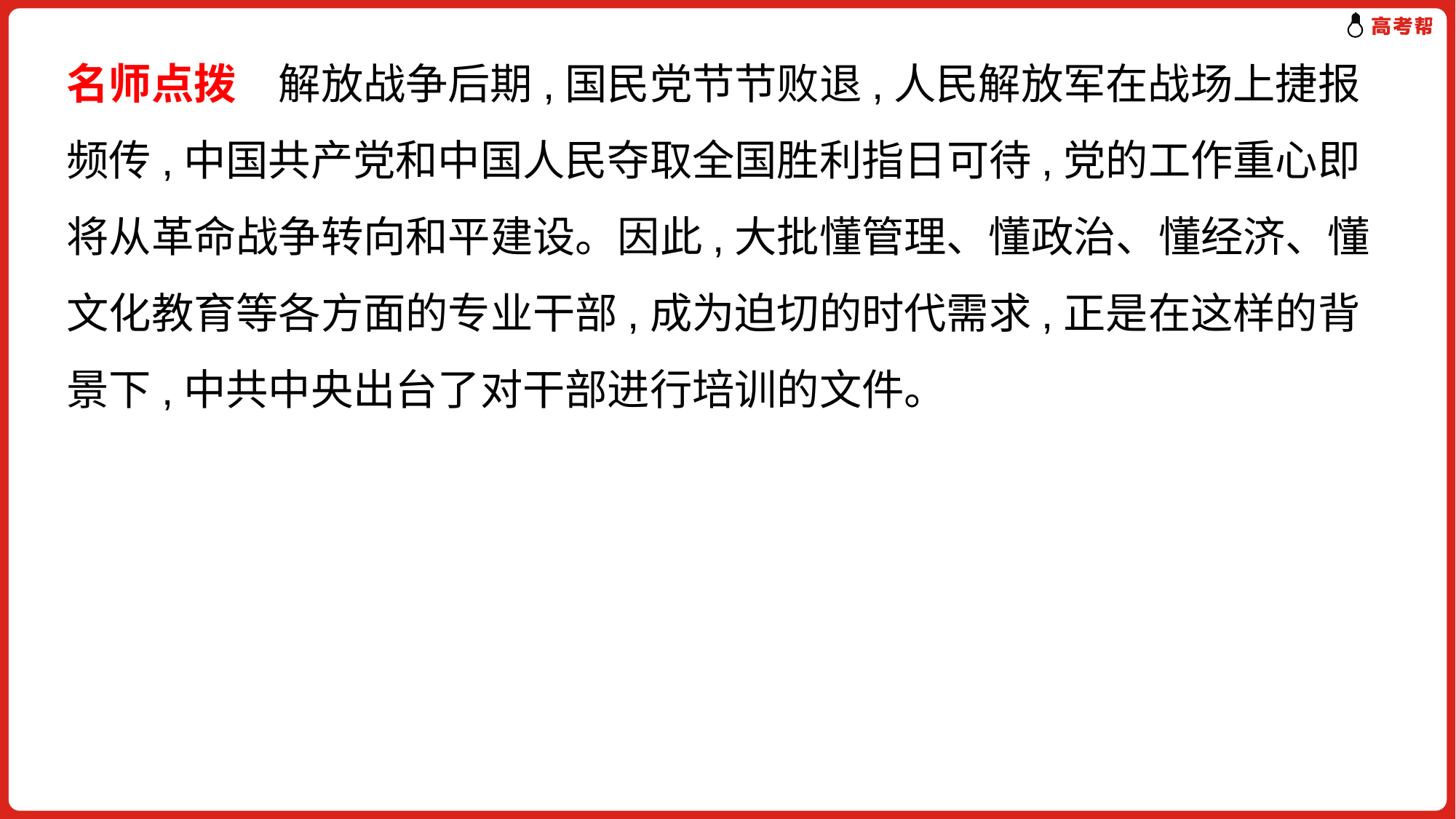

名师点拨　解放战争后期,国民党节节败退,人民解放军在战场上捷报频传,中国共产党和中国人民夺取全国胜利指日可待,党的工作重心即将从革命战争转向和平建设。因此,大批懂管理、懂政治、懂经济、懂文化教育等各方面的专业干部,成为迫切的时代需求,正是在这样的背景下,中共中央出台了对干部进行培训的文件。